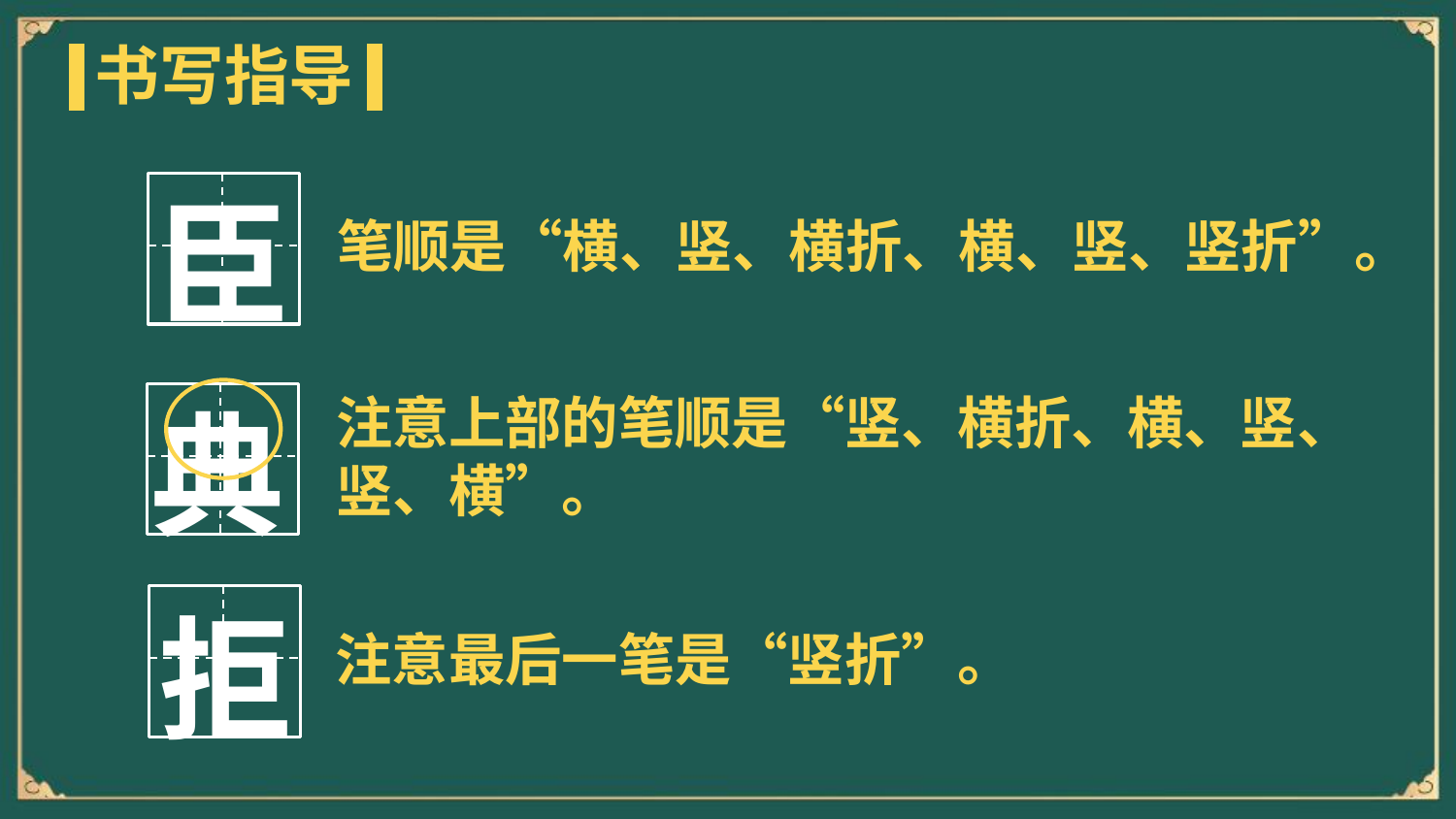

书写指导
臣

笔顺是“横、竖、横折、横、竖、竖折”。
典

注意上部的笔顺是“竖、横折、横、竖、竖、横”。
拒

注意最后一笔是“竖折”。